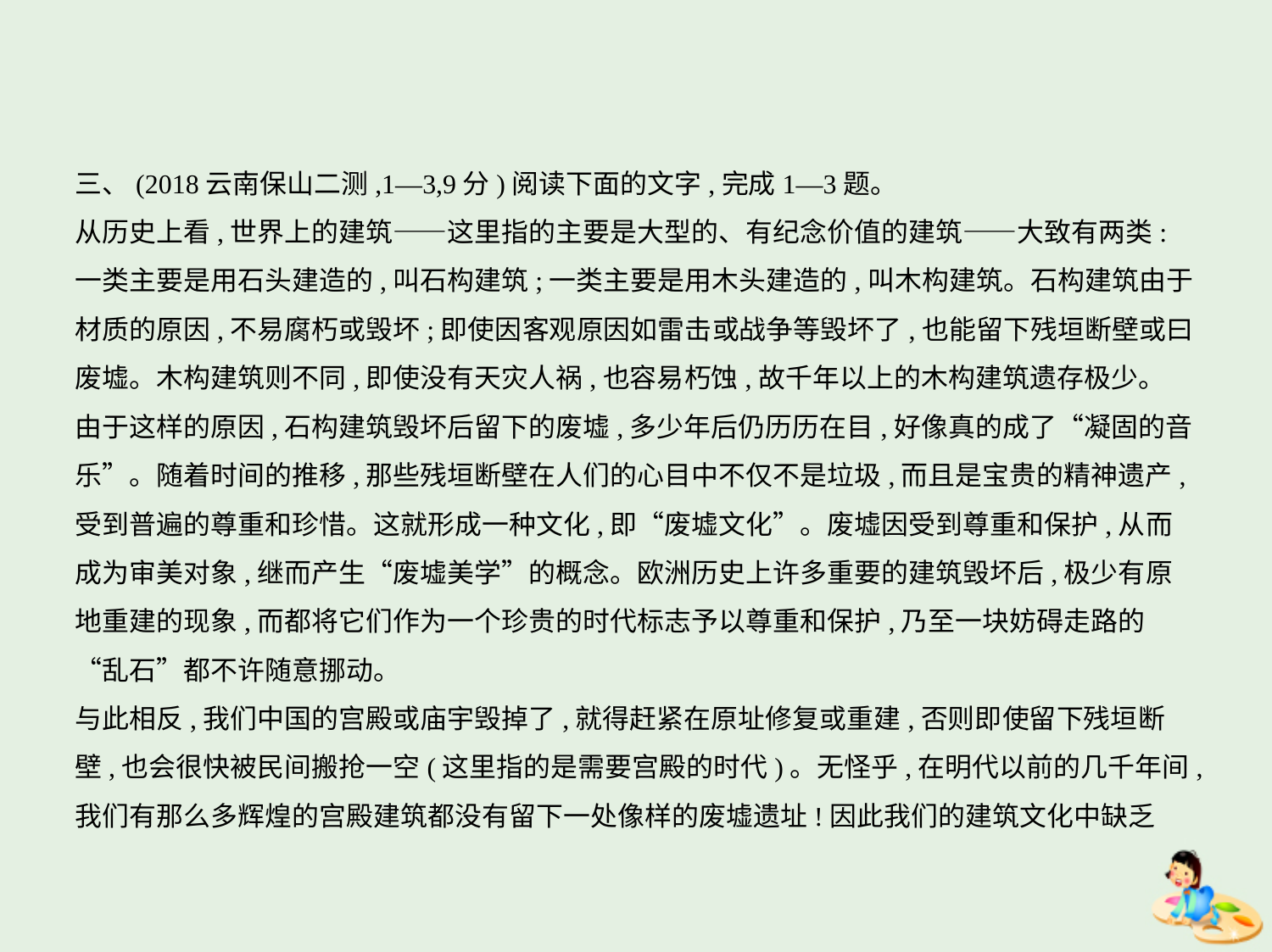

三、(2018云南保山二测,1—3,9分)阅读下面的文字,完成1—3题。
从历史上看,世界上的建筑——这里指的主要是大型的、有纪念价值的建筑——大致有两类:
一类主要是用石头建造的,叫石构建筑;一类主要是用木头建造的,叫木构建筑。石构建筑由于
材质的原因,不易腐朽或毁坏;即使因客观原因如雷击或战争等毁坏了,也能留下残垣断壁或曰
废墟。木构建筑则不同,即使没有天灾人祸,也容易朽蚀,故千年以上的木构建筑遗存极少。
由于这样的原因,石构建筑毁坏后留下的废墟,多少年后仍历历在目,好像真的成了“凝固的音
乐”。随着时间的推移,那些残垣断壁在人们的心目中不仅不是垃圾,而且是宝贵的精神遗产,
受到普遍的尊重和珍惜。这就形成一种文化,即“废墟文化”。废墟因受到尊重和保护,从而
成为审美对象,继而产生“废墟美学”的概念。欧洲历史上许多重要的建筑毁坏后,极少有原
地重建的现象,而都将它们作为一个珍贵的时代标志予以尊重和保护,乃至一块妨碍走路的
“乱石”都不许随意挪动。
与此相反,我们中国的宫殿或庙宇毁掉了,就得赶紧在原址修复或重建,否则即使留下残垣断
壁,也会很快被民间搬抢一空(这里指的是需要宫殿的时代)。无怪乎,在明代以前的几千年间,
我们有那么多辉煌的宫殿建筑都没有留下一处像样的废墟遗址!因此我们的建筑文化中缺乏